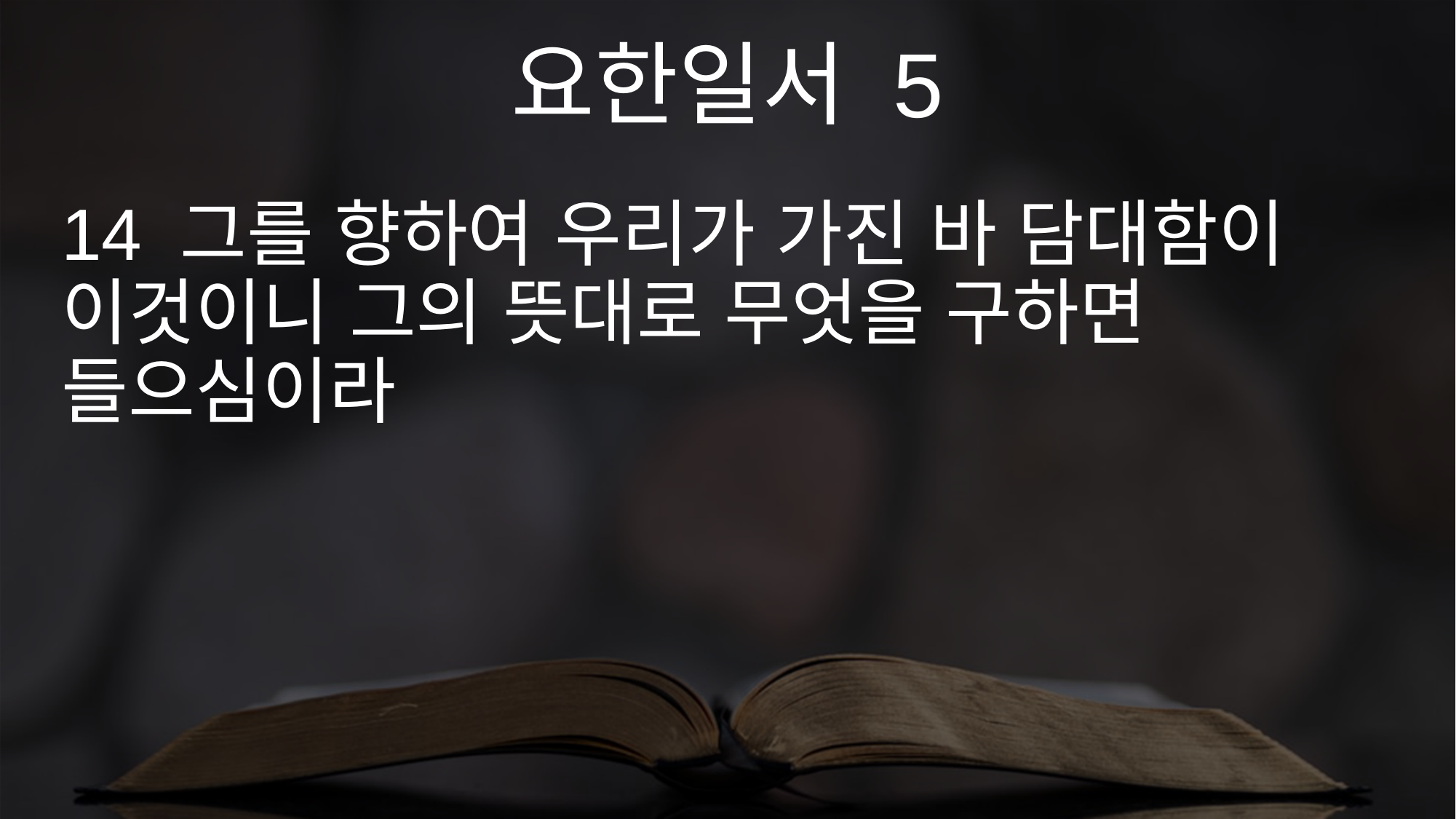

요한일서 5
14 그를 향하여 우리가 가진 바 담대함이 이것이니 그의 뜻대로 무엇을 구하면 들으심이라